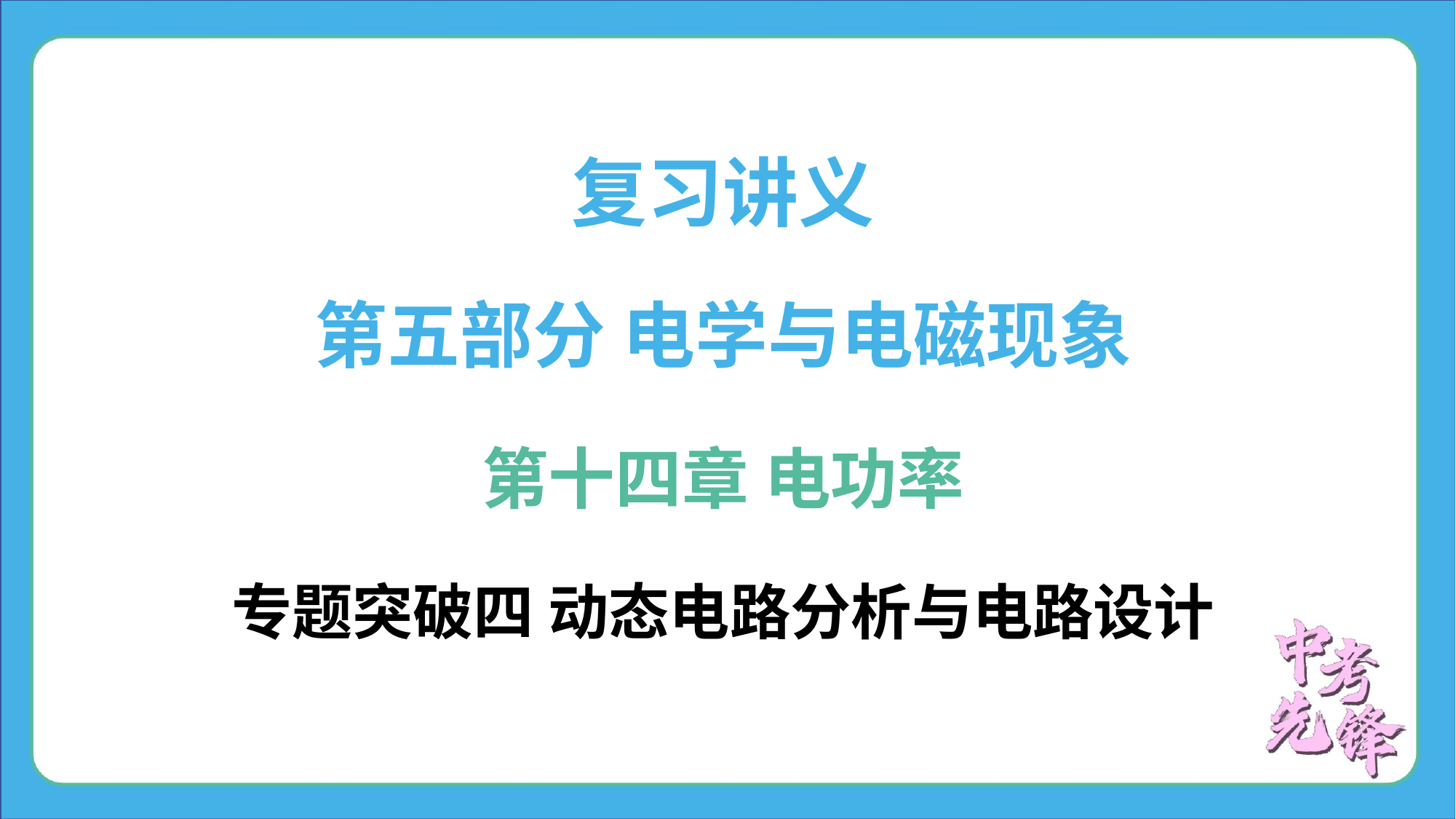

复习讲义
第五部分 电学与电磁现象
第十四章 电功率
专题突破四 动态电路分析与电路设计